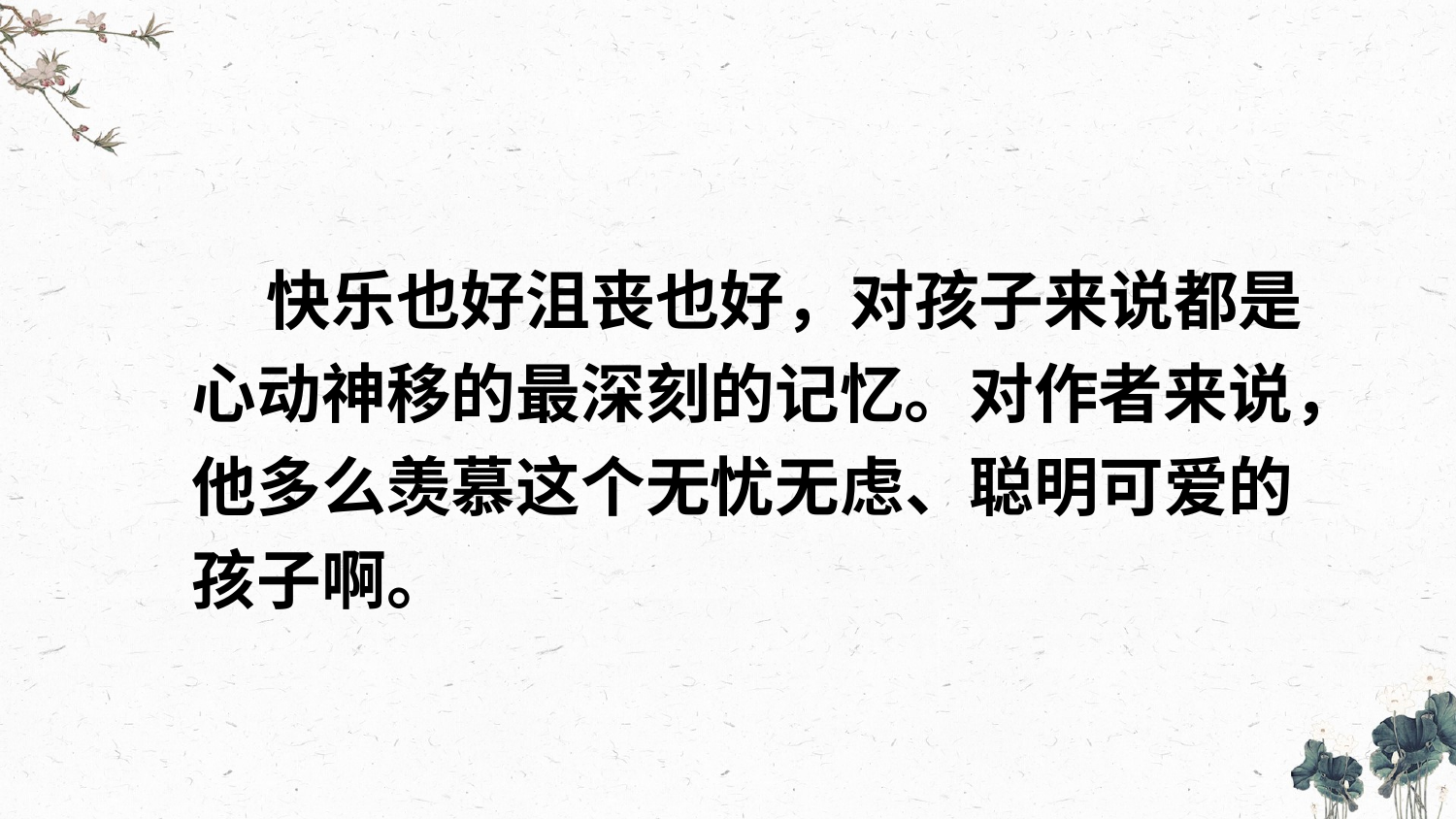

快乐也好沮丧也好，对孩子来说都是心动神移的最深刻的记忆。对作者来说，他多么羡慕这个无忧无虑、聪明可爱的孩子啊。